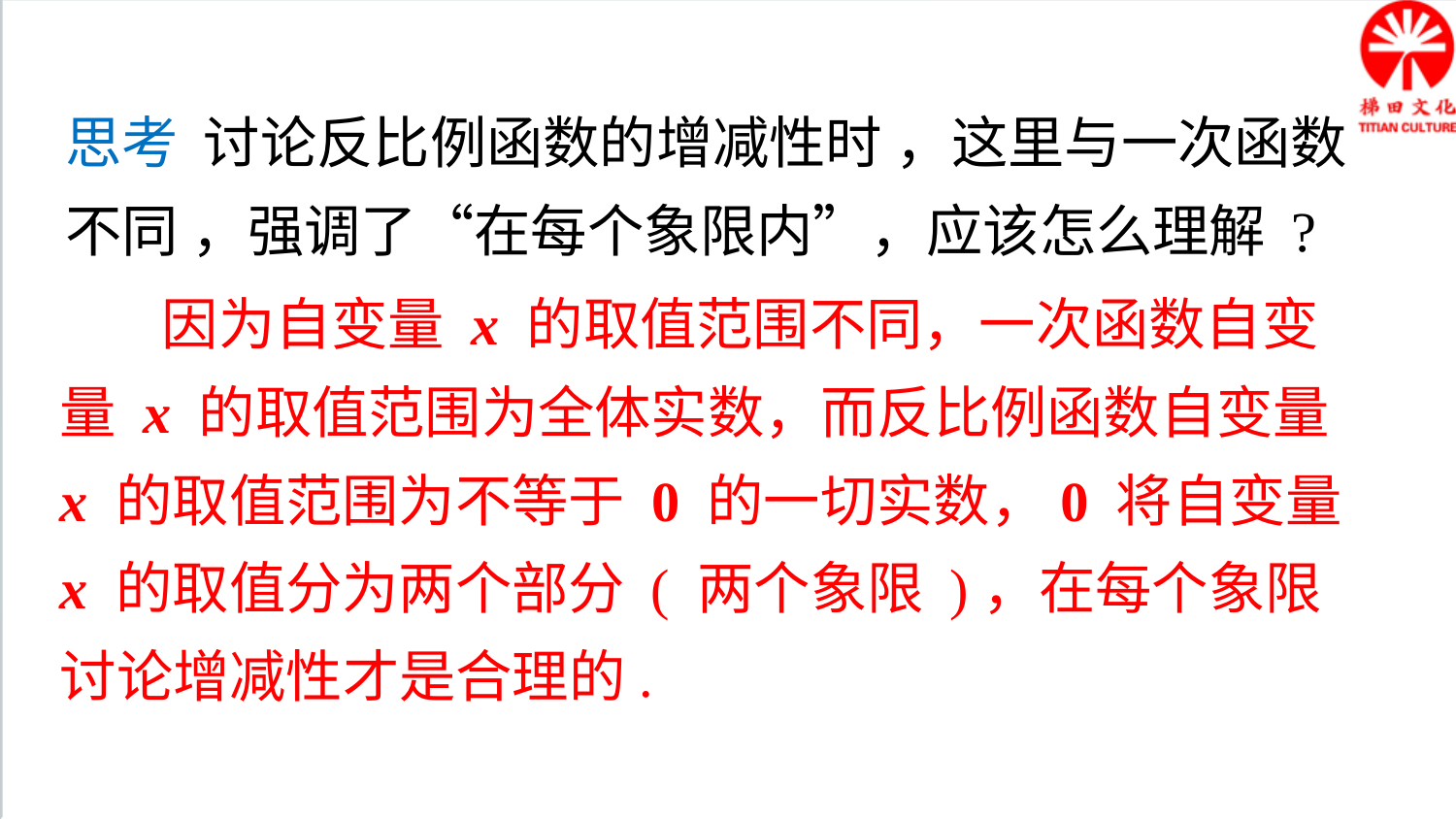

思考  讨论反比例函数的增减性时 ，这里与一次函数不同 ，强调了“在每个象限内”，应该怎么理解 ?
       因为自变量 x 的取值范围不同，一次函数自变量 x 的取值范围为全体实数，而反比例函数自变量 x 的取值范围为不等于 0 的一切实数，0 将自变量 x 的取值分为两个部分 ( 两个象限 )，在每个象限讨论增减性才是合理的.